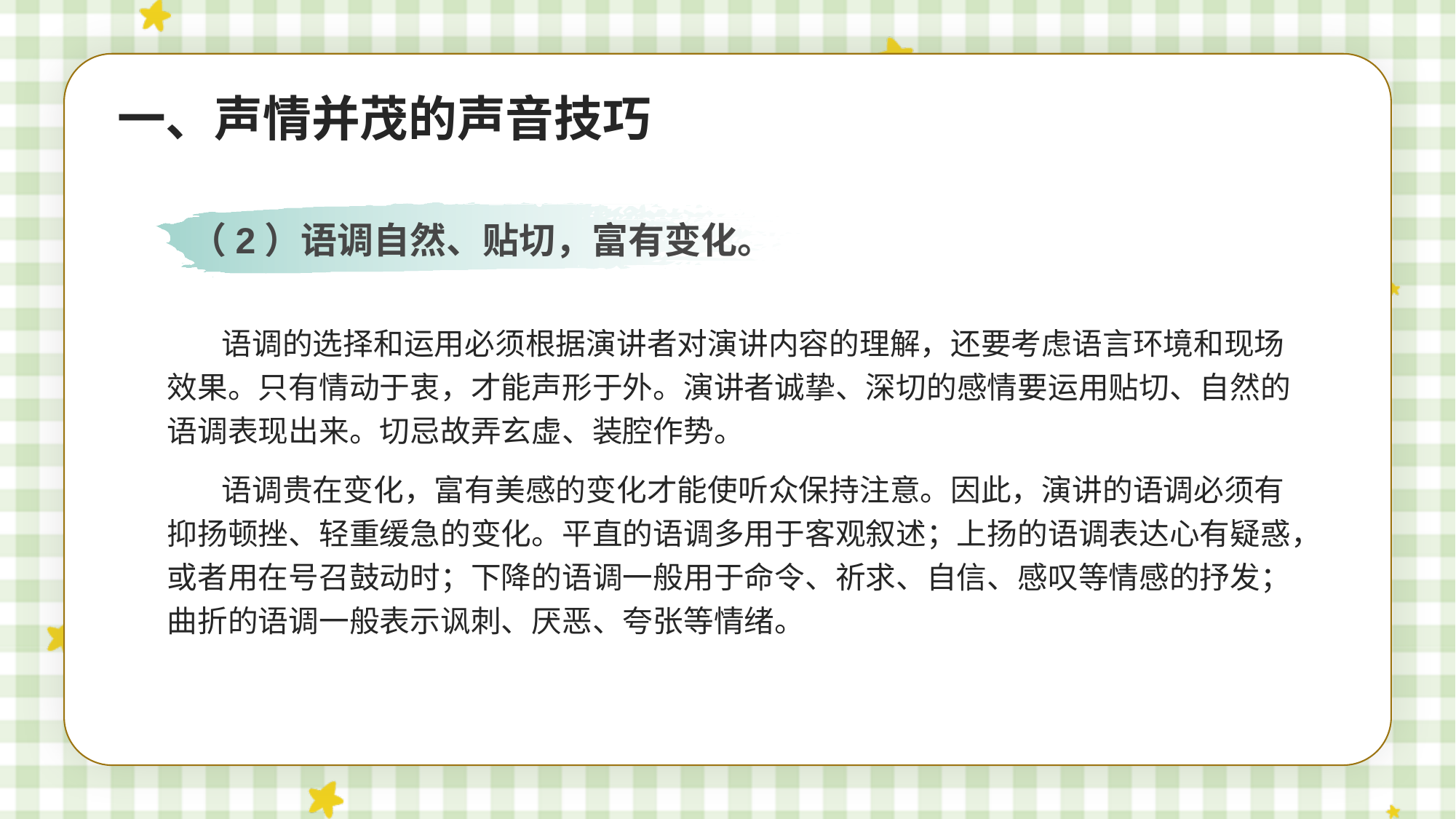

一、声情并茂的声音技巧
（2）语调自然、贴切，富有变化。
语调的选择和运用必须根据演讲者对演讲内容的理解，还要考虑语言环境和现场效果。只有情动于衷，才能声形于外。演讲者诚挚、深切的感情要运用贴切、自然的语调表现出来。切忌故弄玄虚、装腔作势。
语调贵在变化，富有美感的变化才能使听众保持注意。因此，演讲的语调必须有抑扬顿挫、轻重缓急的变化。平直的语调多用于客观叙述；上扬的语调表达心有疑惑，或者用在号召鼓动时；下降的语调一般用于命令、祈求、自信、感叹等情感的抒发；曲折的语调一般表示讽刺、厌恶、夸张等情绪。